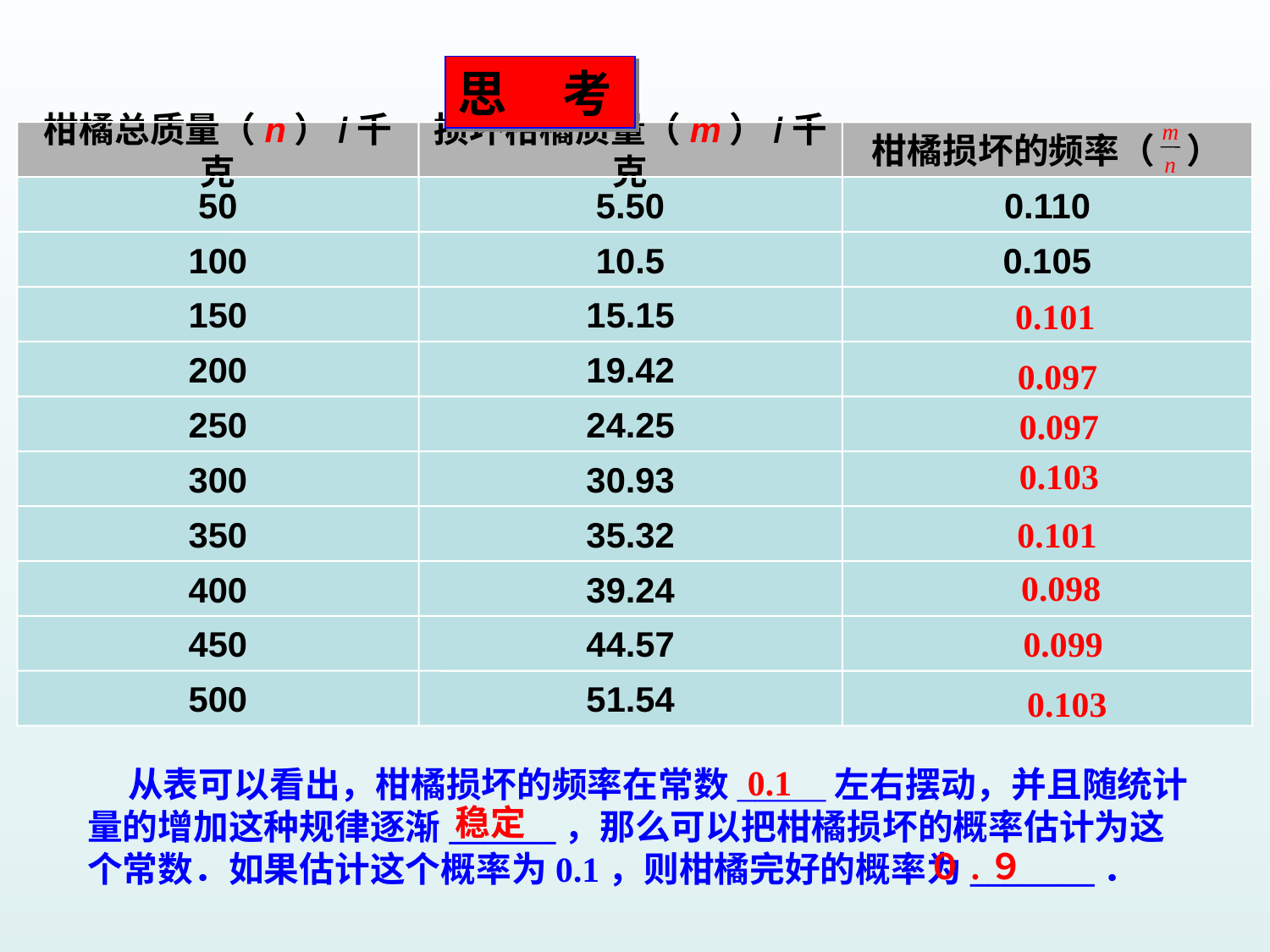

思     考

m
柑橘总质量（n）/千克

损坏柑橘质量（m）/千克

柑橘损坏的频率（    ）

n
50

5.50
0.110
100

10.5
0.105
150

15.15

200

19.42

250

24.25

300

30.93

350

35.32

400

39.24

450

44.57

500

51.54

0.101
0.097
0.097
0.103
0.101
0.098
0.099
0.103
0.1
    从表可以看出，柑橘损坏的频率在常数_____左右摆动，并且随统计量的增加这种规律逐渐______，那么可以把柑橘损坏的概率估计为这个常数．如果估计这个概率为0.1，则柑橘完好的概率为_______．
稳定
０.９